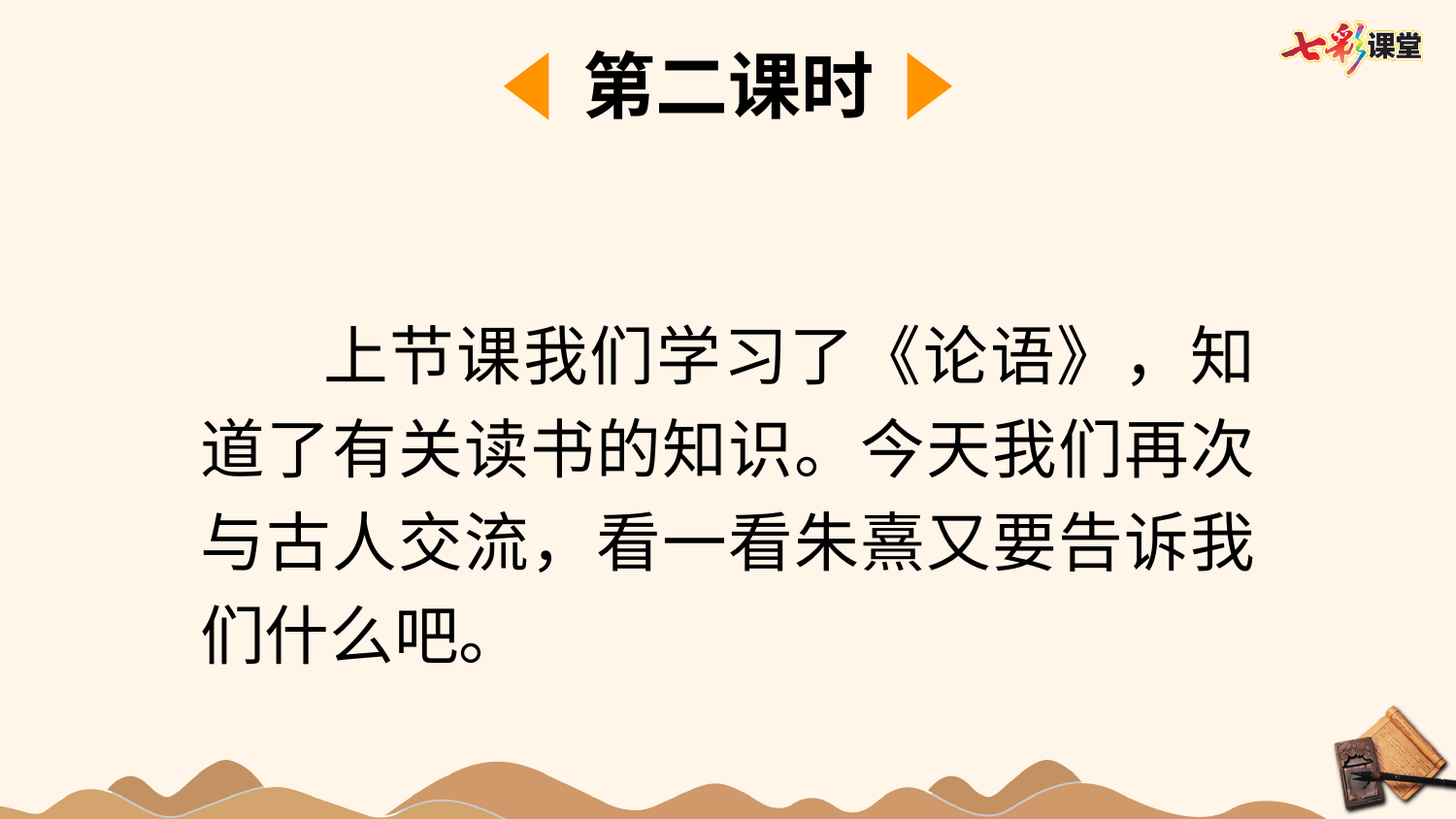

第二课时

  上节课我们学习了《论语》，知道了有关读书的知识。今天我们再次与古人交流，看一看朱熹又要告诉我们什么吧。